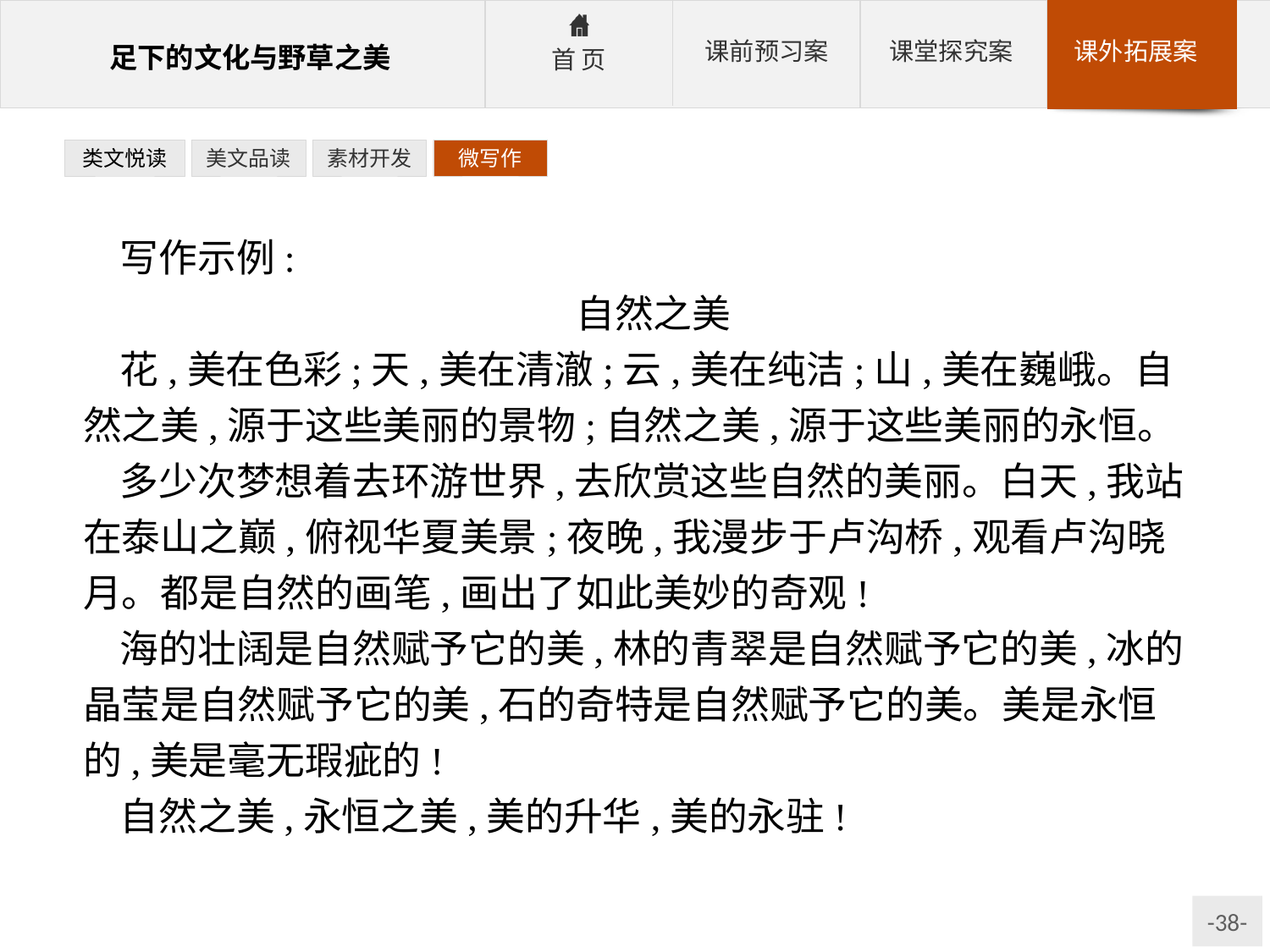

类文悦读
美文品读
素材开发
微写作
写作示例:
自然之美
花,美在色彩;天,美在清澈;云,美在纯洁;山,美在巍峨。自然之美,源于这些美丽的景物;自然之美,源于这些美丽的永恒。
多少次梦想着去环游世界,去欣赏这些自然的美丽。白天,我站在泰山之巅,俯视华夏美景;夜晚,我漫步于卢沟桥,观看卢沟晓月。都是自然的画笔,画出了如此美妙的奇观!
海的壮阔是自然赋予它的美,林的青翠是自然赋予它的美,冰的晶莹是自然赋予它的美,石的奇特是自然赋予它的美。美是永恒的,美是毫无瑕疵的!
自然之美,永恒之美,美的升华,美的永驻!